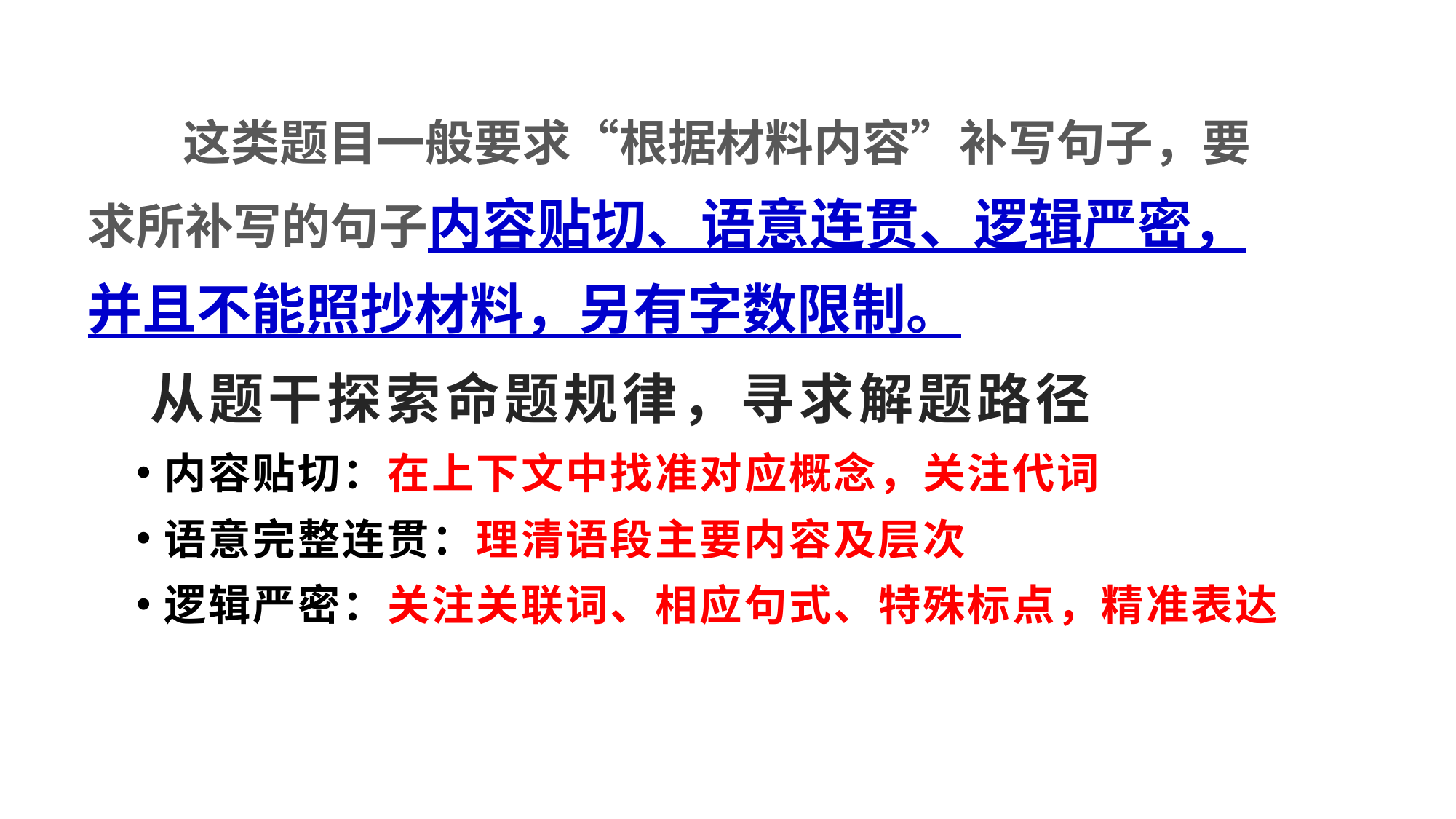

这类题目一般要求“根据材料内容”补写句子，要求所补写的句子内容贴切、语意连贯、逻辑严密，并且不能照抄材料，另有字数限制。
# 从题干探索命题规律，寻求解题路径
内容贴切：在上下文中找准对应概念，关注代词
语意完整连贯：理清语段主要内容及层次
逻辑严密：关注关联词、相应句式、特殊标点，精准表达